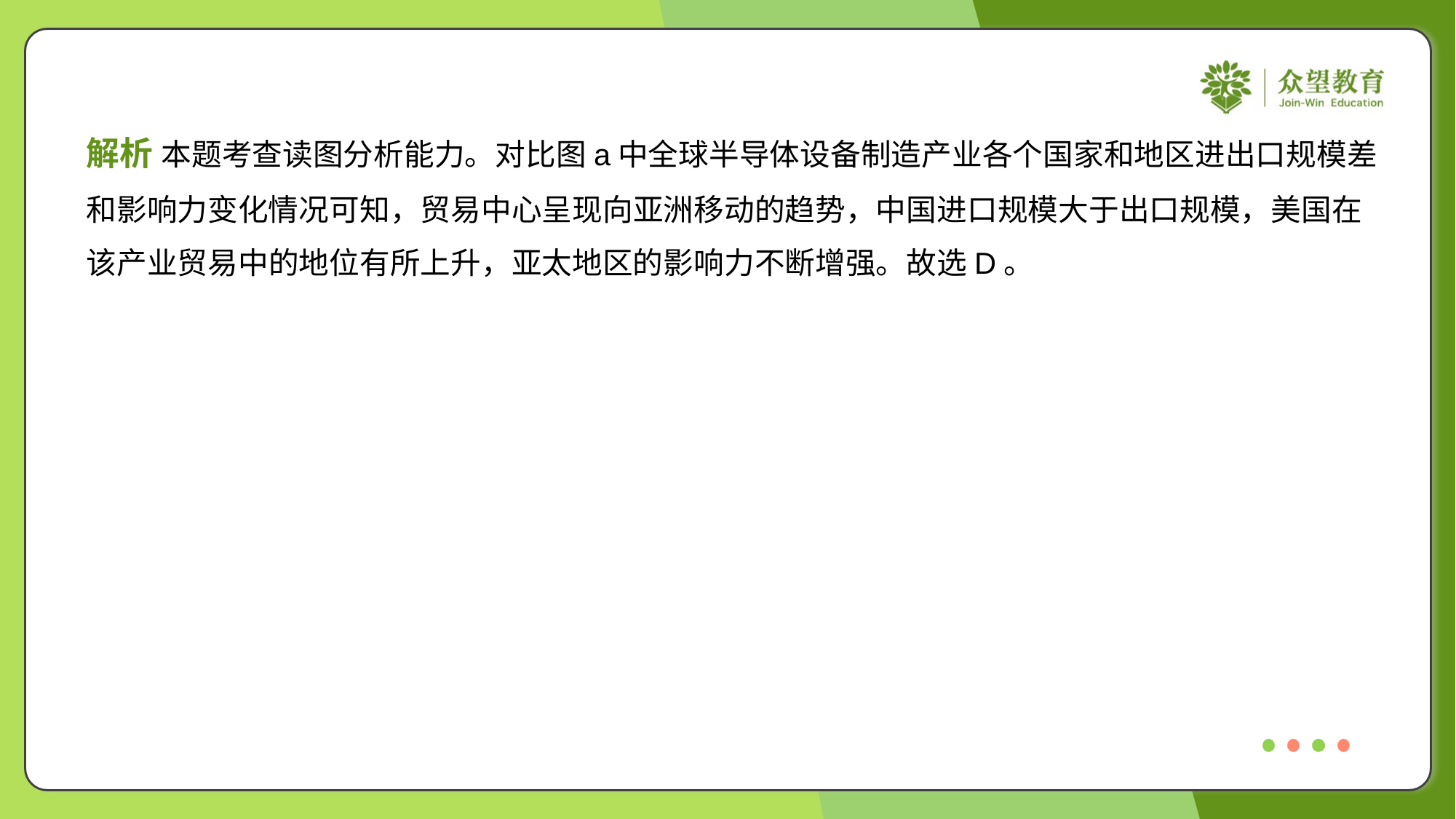

解析 本题考查读图分析能力。对比图a中全球半导体设备制造产业各个国家和地区进出口规模差
和影响力变化情况可知，贸易中心呈现向亚洲移动的趋势，中国进口规模大于出口规模，美国在
该产业贸易中的地位有所上升，亚太地区的影响力不断增强。故选D。